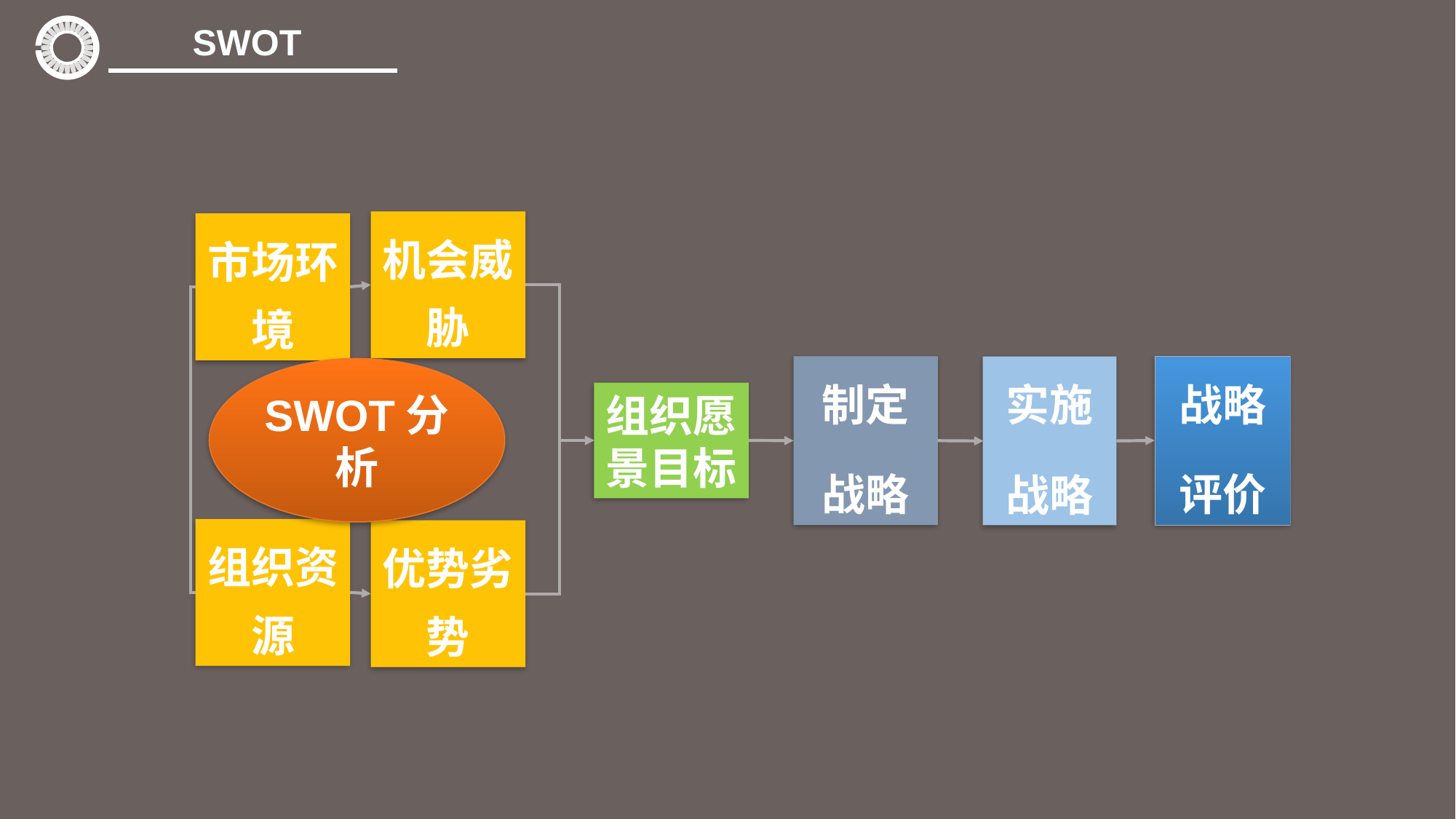

SWOT
机会威胁
市场环境
SWOT分析
组织资源
优势劣势
战略
评价
制定
战略
实施
战略
组织愿景目标